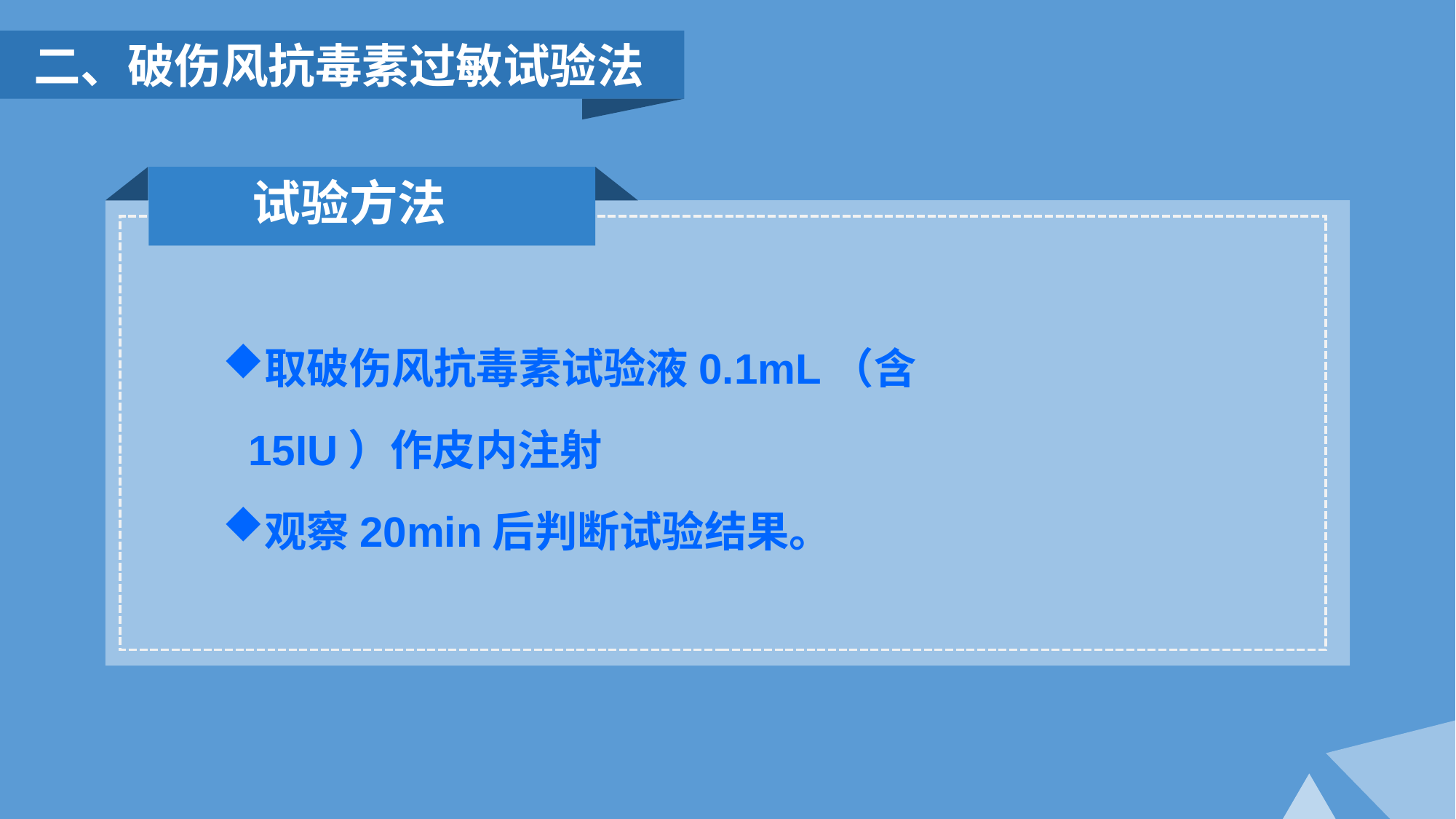

二、破伤风抗毒素过敏试验法

试验方法

取破伤风抗毒素试验液0.1mL（含15IU）作皮内注射
观察20min后判断试验结果。